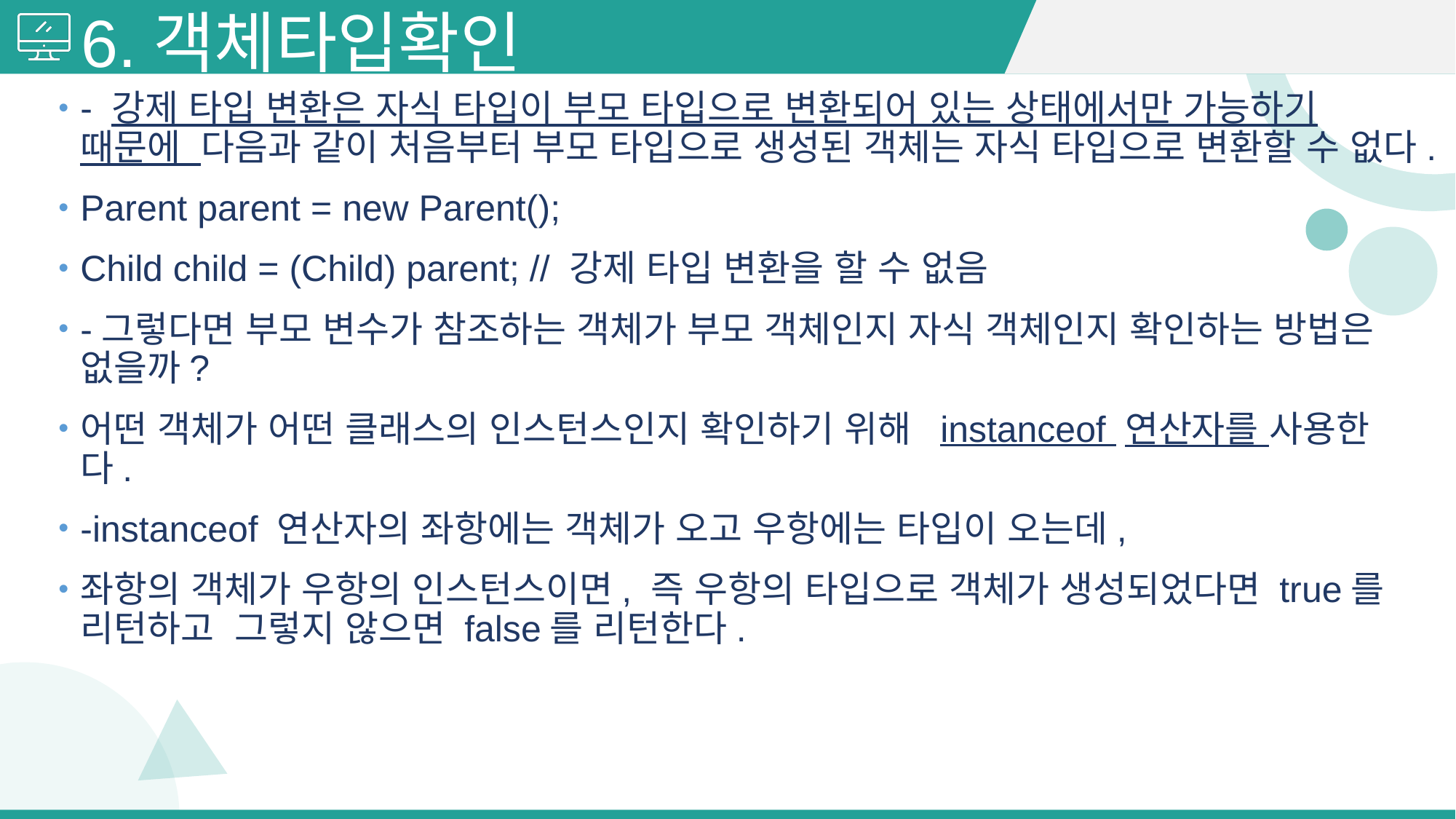

# 6.객체타입확인
- 강제 타입 변환은 자식 타입이 부모 타입으로 변환되어 있는 상태에서만 가능하기 때문에  다음과 같이 처음부터 부모 타입으로 생성된 객체는 자식 타입으로 변환할 수 없다.
Parent parent = new Parent();
Child child = (Child) parent; // 강제 타입 변환을 할 수 없음
-그렇다면 부모 변수가 참조하는 객체가 부모 객체인지 자식 객체인지 확인하는 방법은 없을까?
어떤 객체가 어떤 클래스의 인스턴스인지 확인하기 위해  instanceof 연산자를 사용한다.
-instanceof 연산자의 좌항에는 객체가 오고 우항에는 타입이 오는데,
좌항의 객체가 우항의 인스턴스이면, 즉 우항의 타입으로 객체가 생성되었다면 true를 리턴하고  그렇지 않으면 false를 리턴한다.